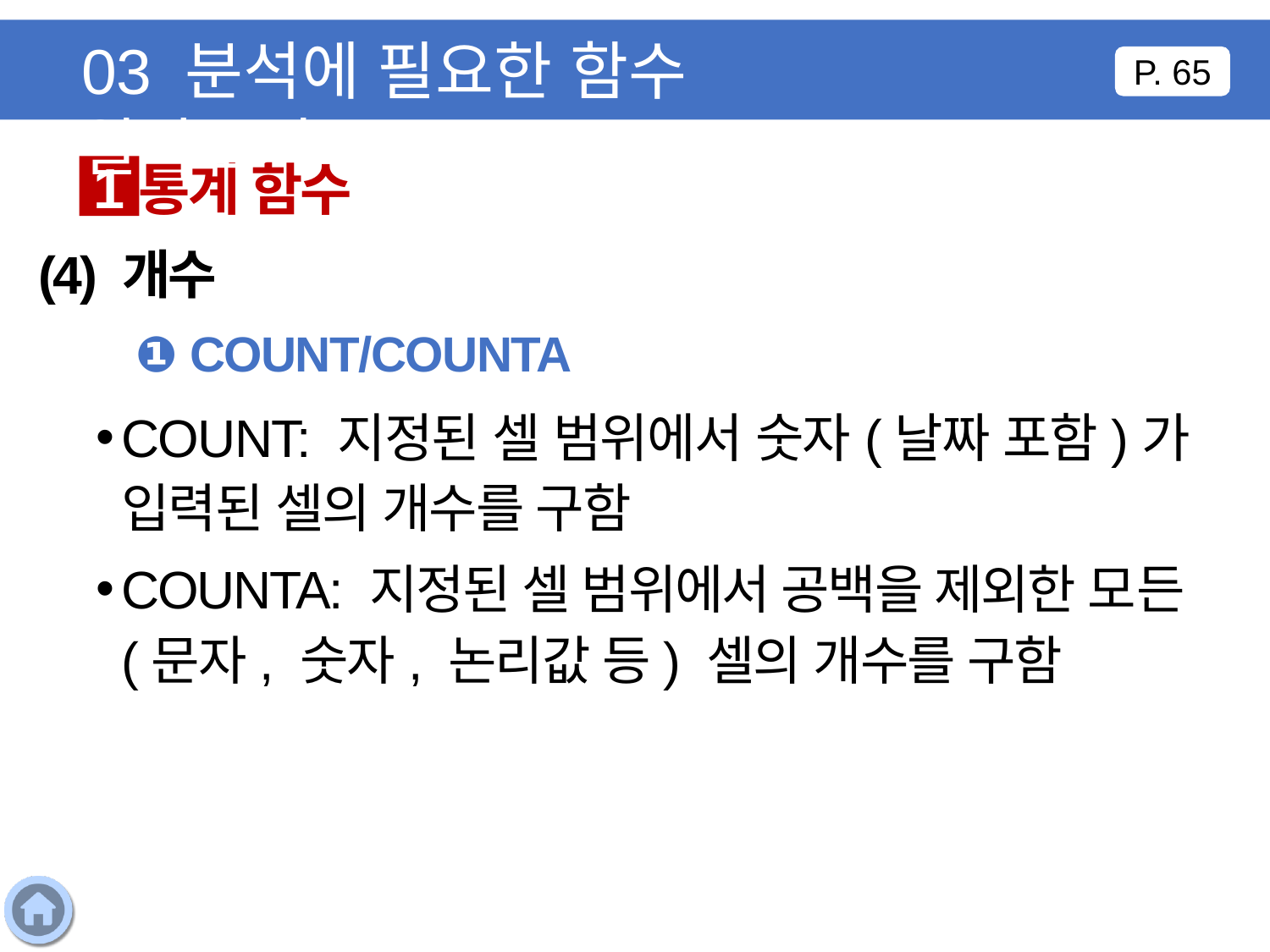

03 분석에 필요한 함수 알아보기
P. 65
통계 함수
1
(4) 개수
❶ COUNT/COUNTA
COUNT: 지정된 셀 범위에서 숫자(날짜 포함)가 입력된 셀의 개수를 구함
COUNTA: 지정된 셀 범위에서 공백을 제외한 모든(문자, 숫자, 논리값 등) 셀의 개수를 구함